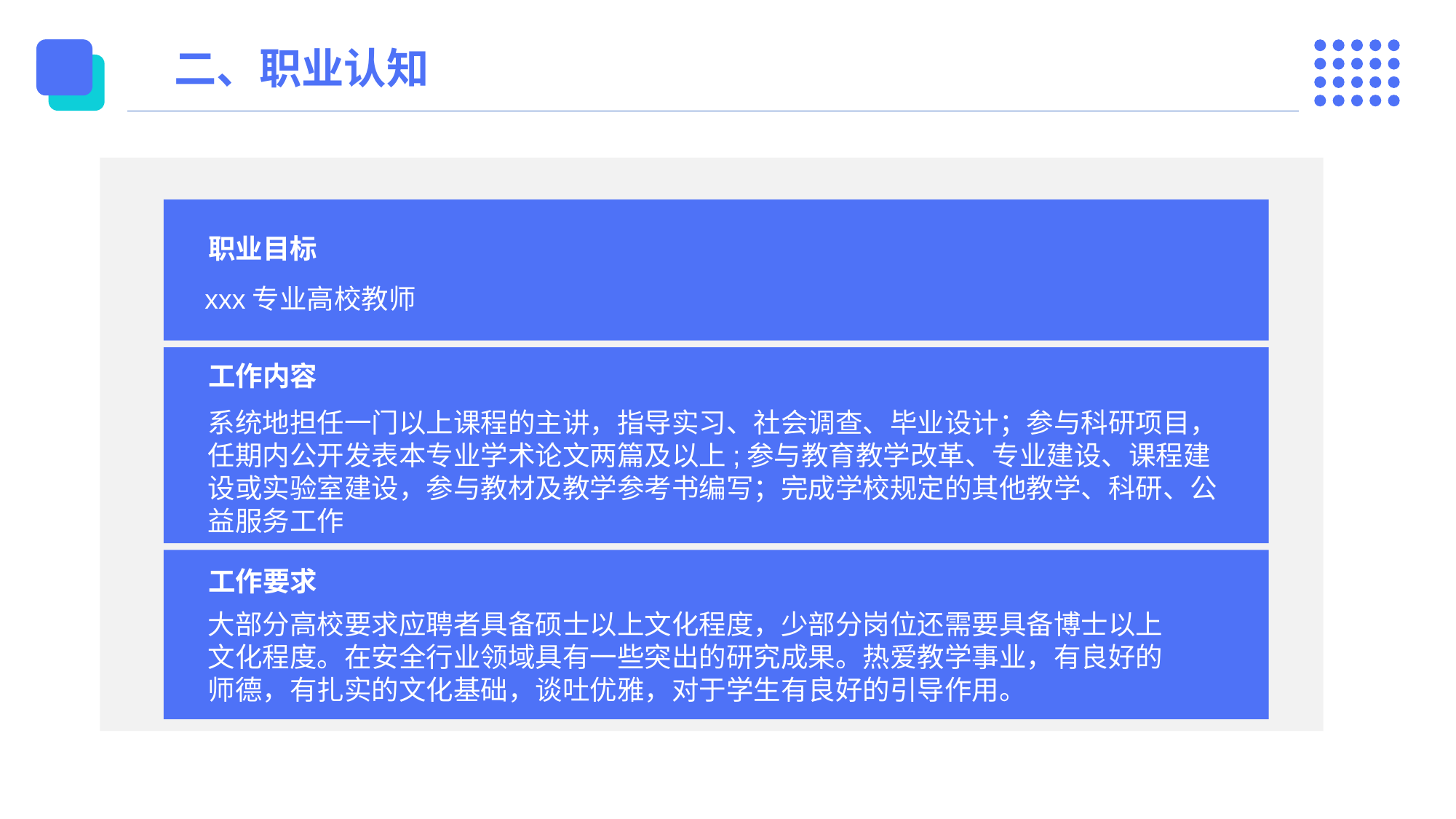

二、职业认知

职业目标
xxx专业高校教师

工作内容
系统地担任一门以上课程的主讲，指导实习、社会调查、毕业设计；参与科研项目，任期内公开发表本专业学术论文两篇及以上;参与教育教学改革、专业建设、课程建设或实验室建设，参与教材及教学参考书编写；完成学校规定的其他教学、科研、公益服务工作

工作要求
大部分高校要求应聘者具备硕士以上文化程度，少部分岗位还需要具备博士以上文化程度。在安全行业领域具有一些突出的研究成果。热爱教学事业，有良好的师德，有扎实的文化基础，谈吐优雅，对于学生有良好的引导作用。